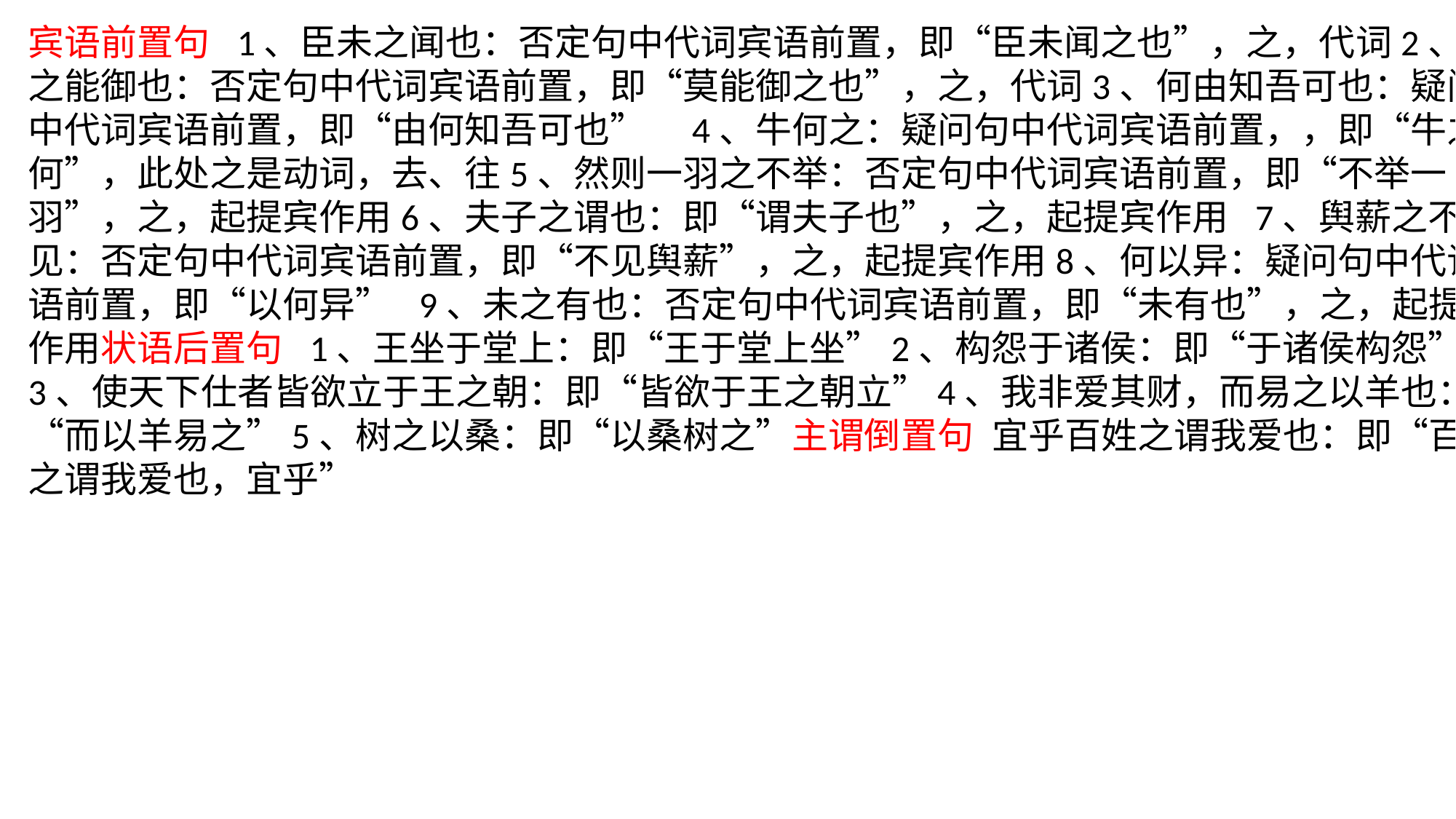

宾语前置句 1、臣未之闻也：否定句中代词宾语前置，即“臣未闻之也”，之，代词2、莫之能御也：否定句中代词宾语前置，即“莫能御之也”，之，代词3、何由知吾可也：疑问句中代词宾语前置，即“由何知吾可也”  4、牛何之：疑问句中代词宾语前置，，即“牛之何”，此处之是动词，去、往5、然则一羽之不举：否定句中代词宾语前置，即“不举一羽”，之，起提宾作用6、夫子之谓也：即“谓夫子也”，之，起提宾作用 7、舆薪之不见：否定句中代词宾语前置，即“不见舆薪”，之，起提宾作用8、何以异：疑问句中代词宾语前置，即“以何异” 9、未之有也：否定句中代词宾语前置，即“未有也”，之，起提宾作用状语后置句 1、王坐于堂上：即“王于堂上坐”2、构怨于诸侯：即“于诸侯构怨” 3、使天下仕者皆欲立于王之朝：即“皆欲于王之朝立”4、我非爱其财，而易之以羊也：即“而以羊易之”5、树之以桑：即“以桑树之”主谓倒置句 宜乎百姓之谓我爱也：即“百姓之谓我爱也，宜乎”